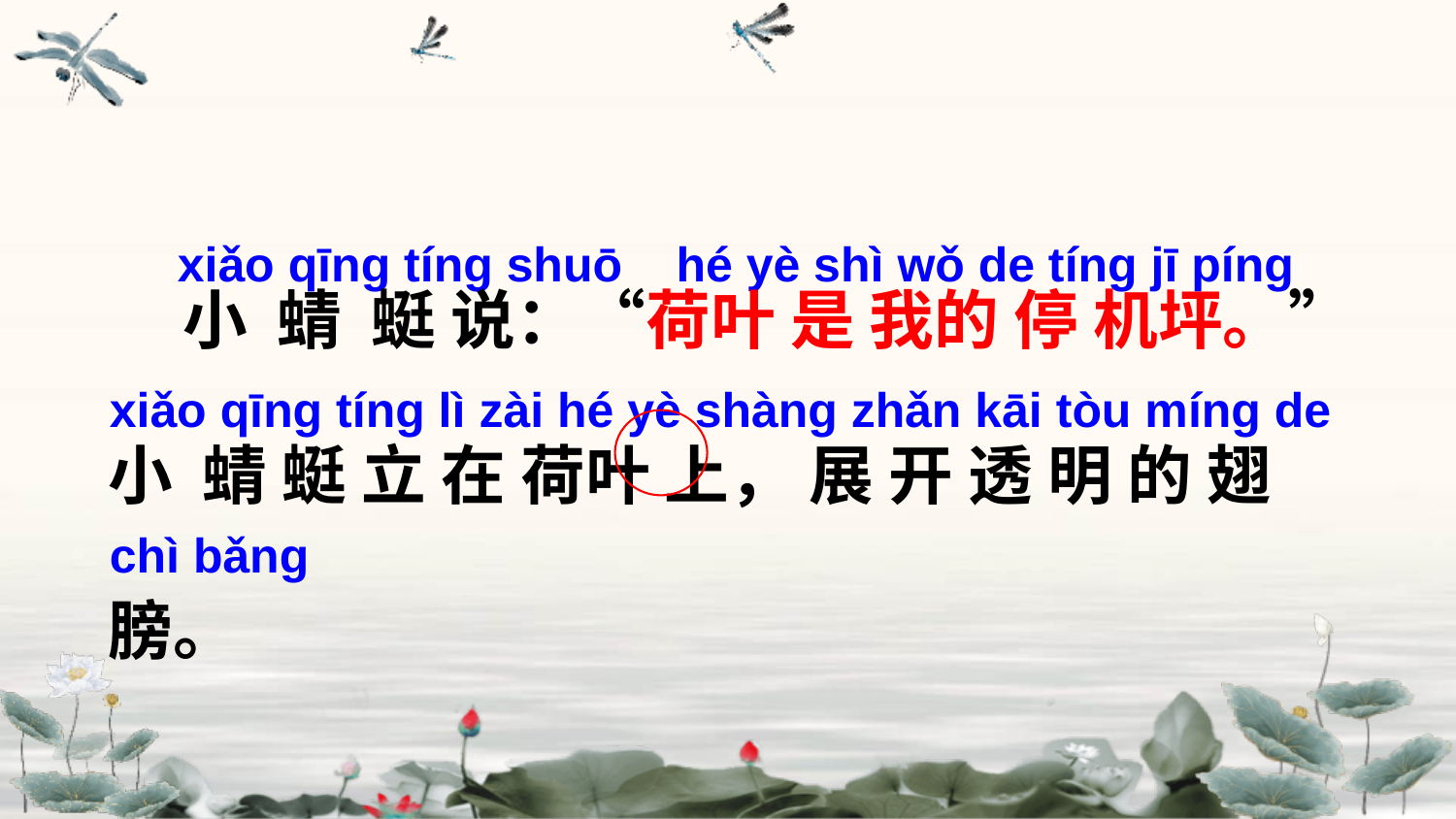

xiǎo qīnɡ tínɡ shuō    hé yè shì wǒ de tínɡ jī pínɡ   xiǎo qīnɡ tínɡ lì zài hé yè shànɡ zhǎn kāi tòu mínɡ de chì bǎnɡ
    小  蜻  蜓 说：“荷叶 是 我的 停 机坪。”小  蜻 蜓 立 在 荷叶 上， 展 开 透 明 的 翅 膀。